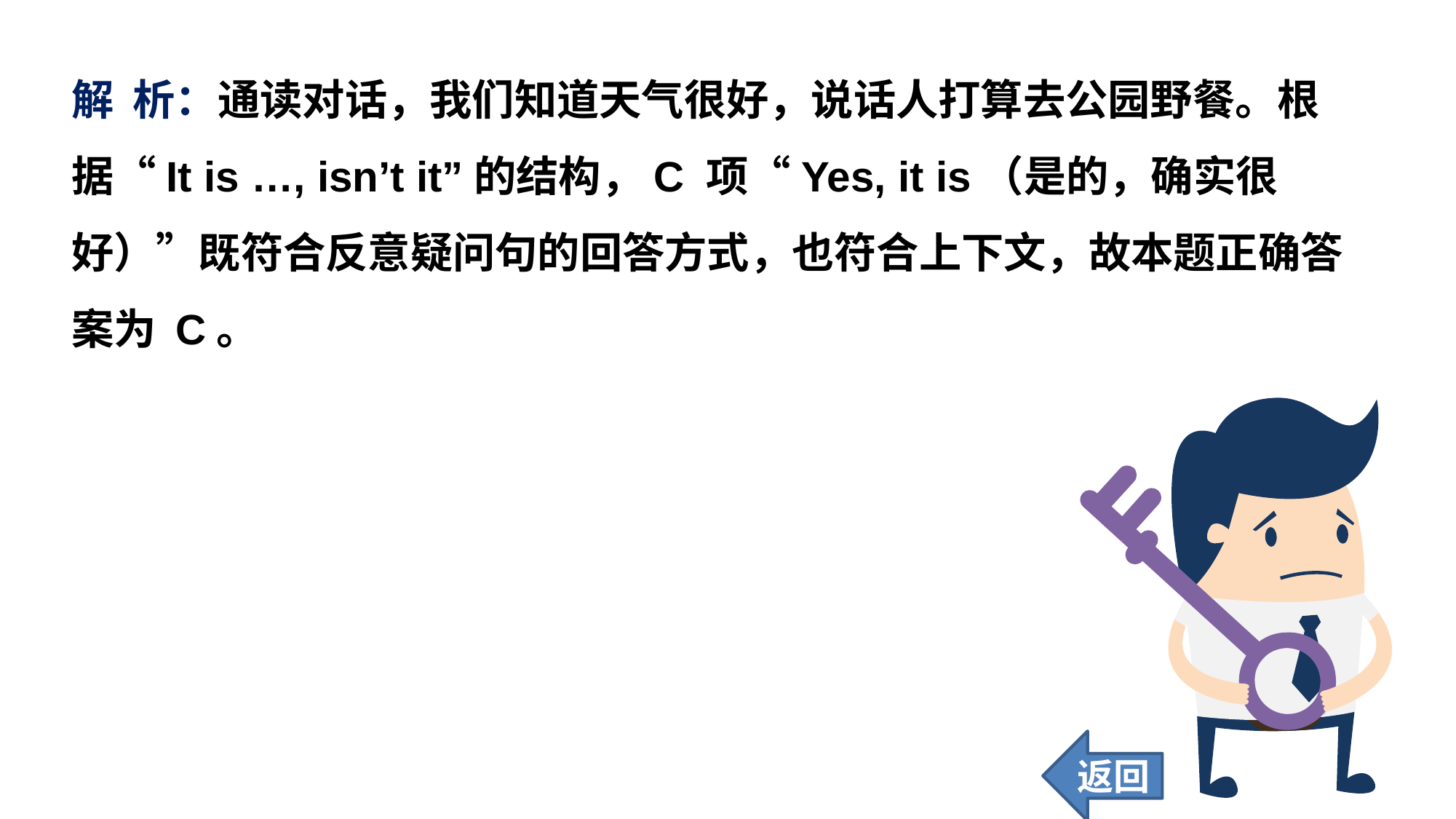

解  析：通读对话，我们知道天气很好，说话人打算去公园野餐。根据“It is …, isn’t it”的结构，C 项“Yes, it is（是的，确实很好）”既符合反意疑问句的回答方式，也符合上下文，故本题正确答案为 C。

返回
76